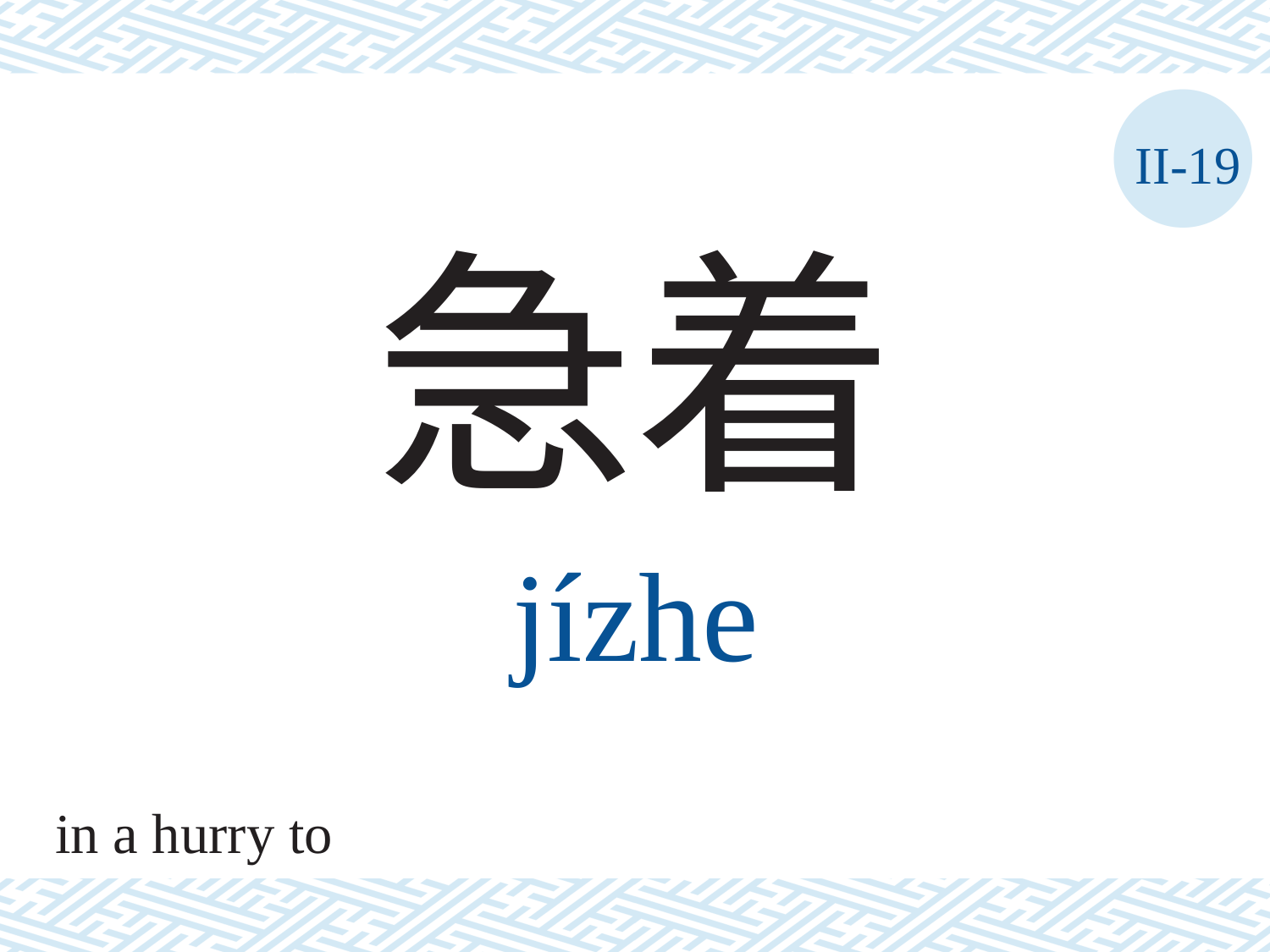

II-19
急着
jízhe
in a hurry to